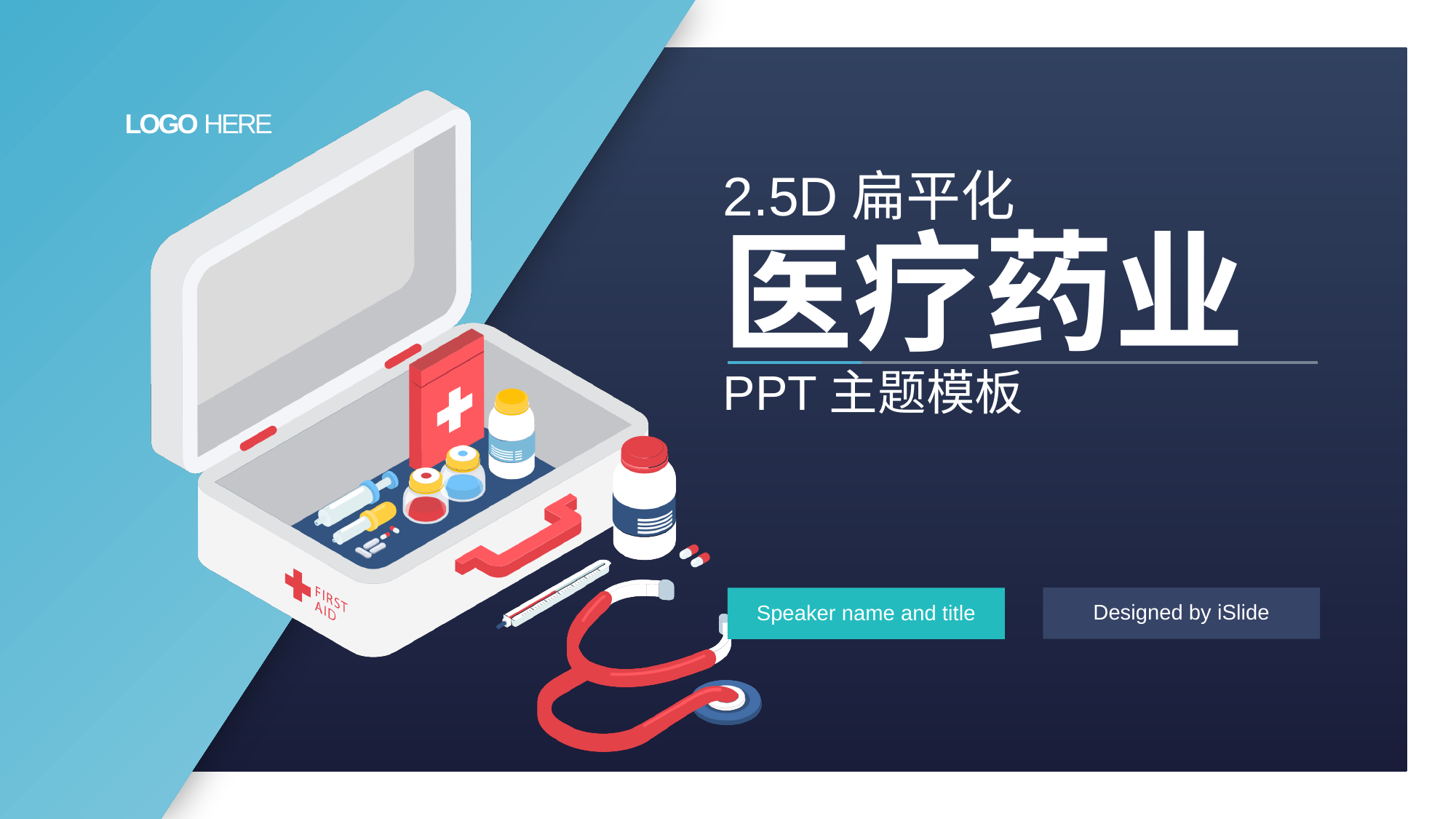

LOGO HERE
# 2.5D扁平化 医疗药业 PPT主题模板
Designed by iSlide
Speaker name and title